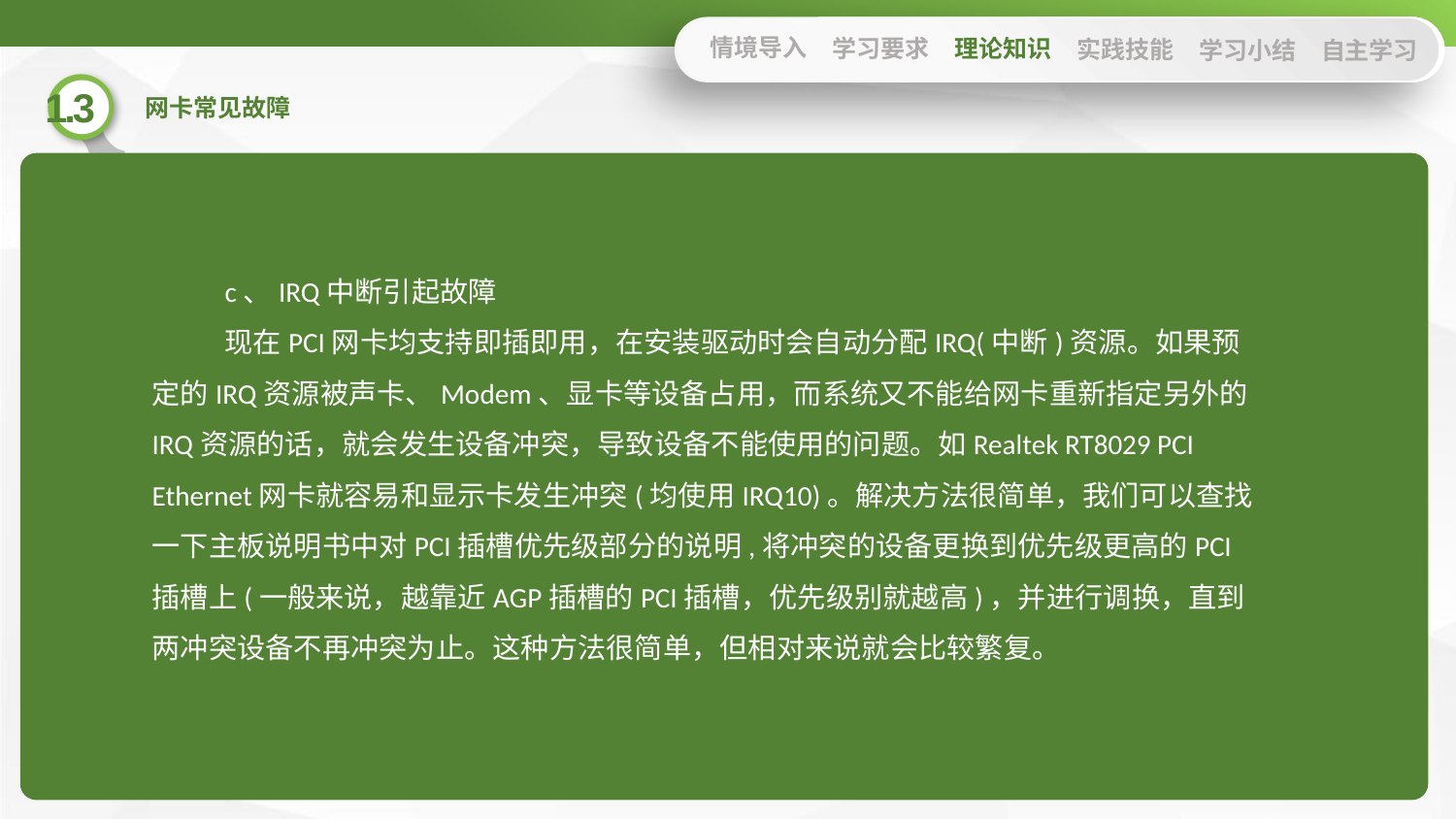

情境导入
学习要求
理论知识
实践技能
学习小结
自主学习
c、IRQ中断引起故障
现在PCI网卡均支持即插即用，在安装驱动时会自动分配IRQ(中断)资源。如果预定的IRQ资源被声卡、Modem、显卡等设备占用，而系统又不能给网卡重新指定另外的IRQ资源的话，就会发生设备冲突，导致设备不能使用的问题。如Realtek RT8029 PCI Ethernet网卡就容易和显示卡发生冲突(均使用IRQ10)。解决方法很简单，我们可以查找一下主板说明书中对PCI插槽优先级部分的说明,将冲突的设备更换到优先级更高的PCI插槽上(一般来说，越靠近AGP插槽的PCI插槽，优先级别就越高)，并进行调换，直到两冲突设备不再冲突为止。这种方法很简单，但相对来说就会比较繁复。